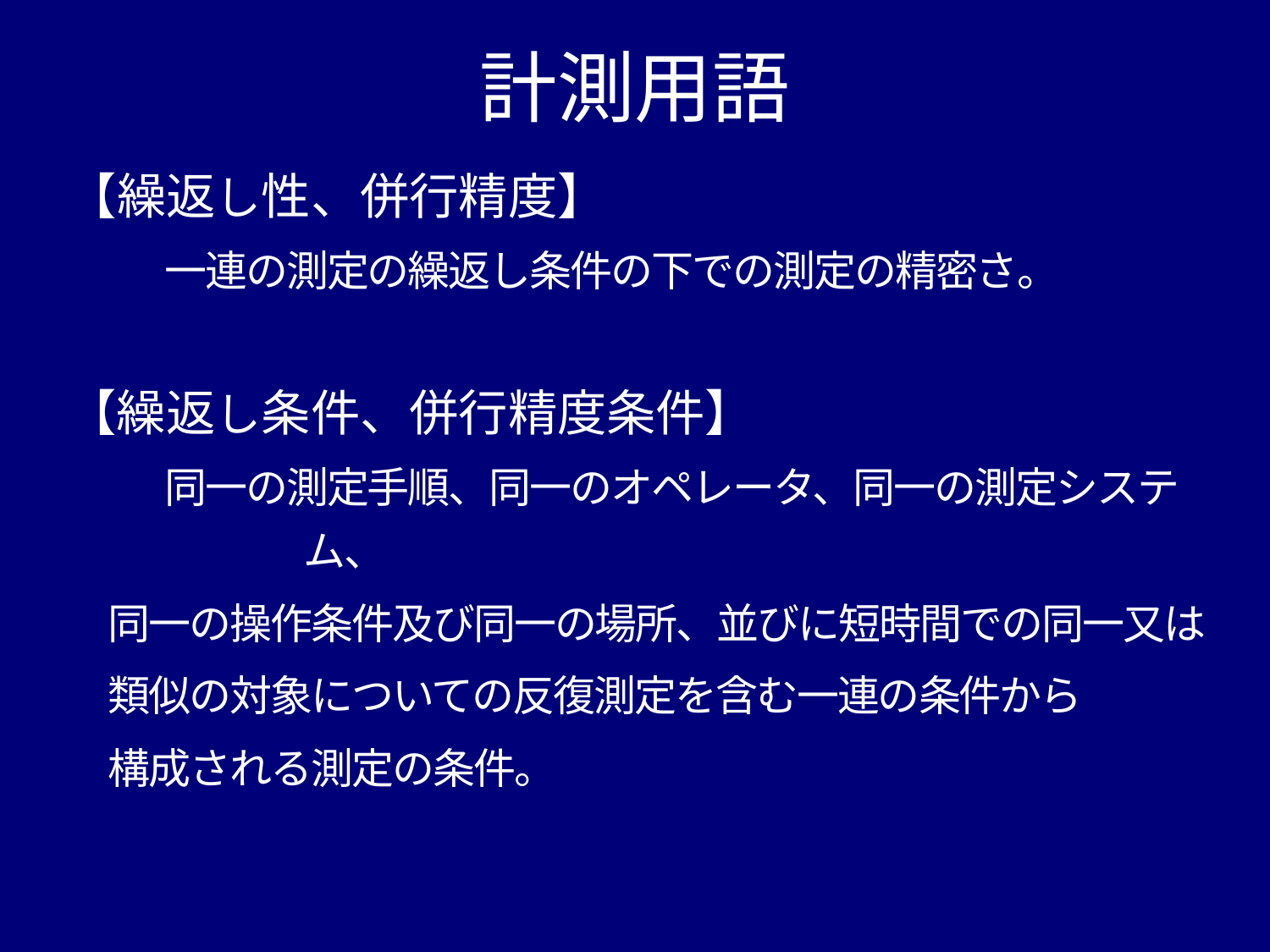

# 計測用語
【繰返し性、併行精度】
　　一連の測定の繰返し条件の下での測定の精密さ。

【繰返し条件、併行精度条件】
　　同一の測定手順、同一のオペレータ、同一の測定システム、
　同一の操作条件及び同一の場所、並びに短時間での同一又は
　類似の対象についての反復測定を含む一連の条件から
　構成される測定の条件。